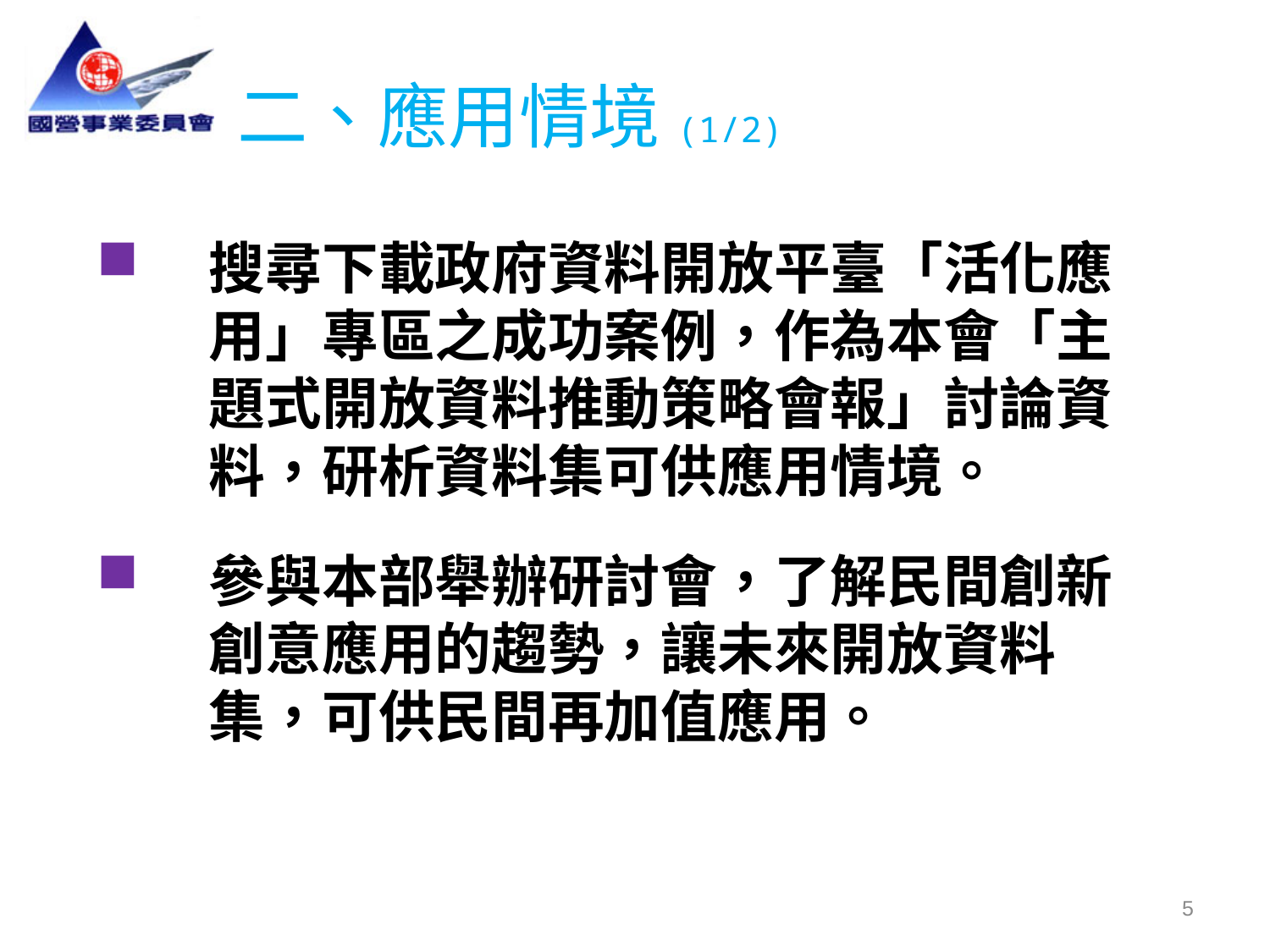

二、應用情境(1/2)
搜尋下載政府資料開放平臺「活化應用」專區之成功案例，作為本會「主題式開放資料推動策略會報」討論資料，研析資料集可供應用情境。
參與本部舉辦研討會，了解民間創新創意應用的趨勢，讓未來開放資料集，可供民間再加值應用。推動策略會報，建立各組室業務聯繫窗口。
5